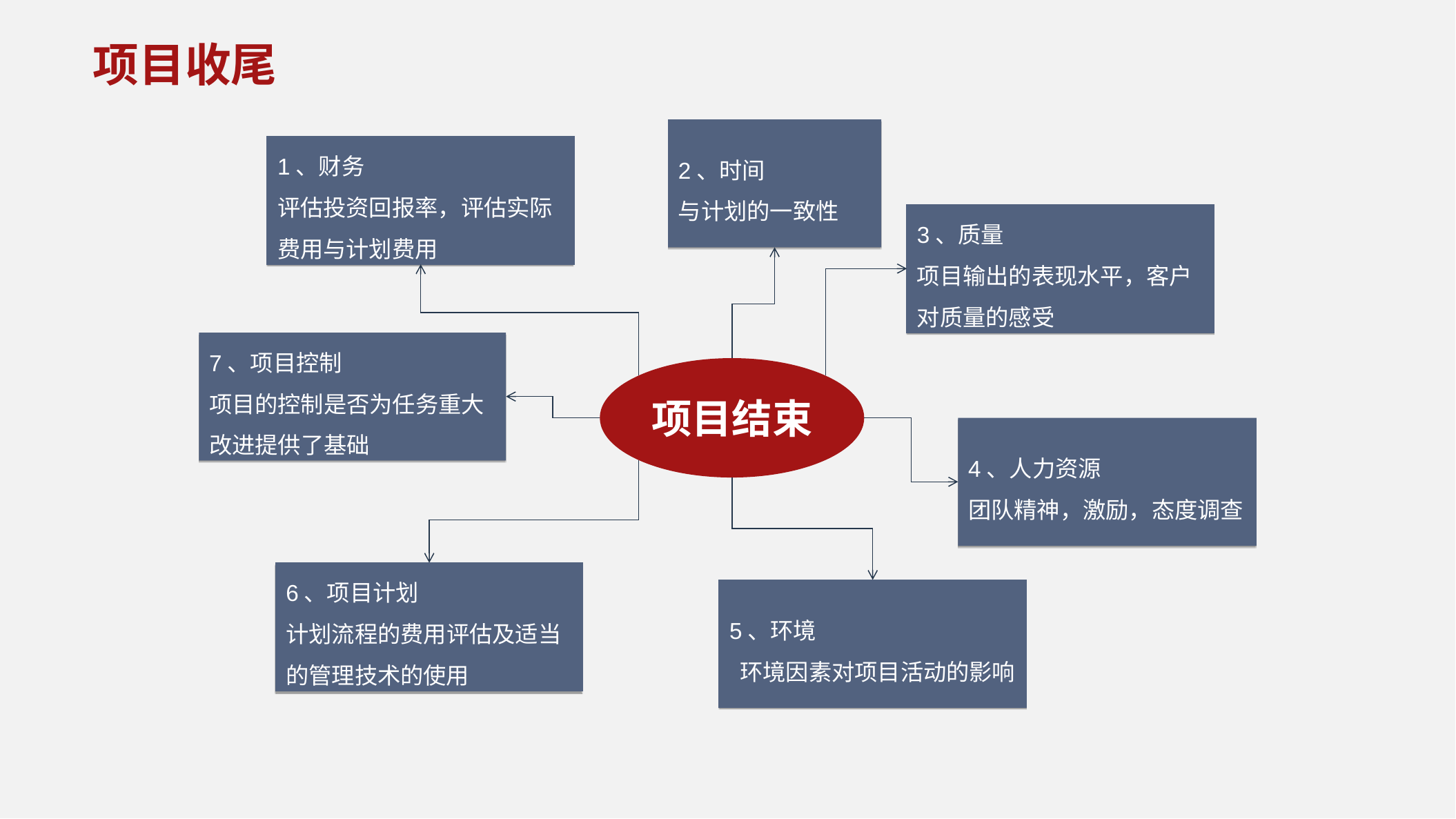

项目收尾
2、时间
与计划的一致性
1、财务
评估投资回报率，评估实际费用与计划费用
3、质量
项目输出的表现水平，客户对质量的感受
7、项目控制
项目的控制是否为任务重大改进提供了基础
项目结束
4、人力资源
团队精神，激励，态度调查
6、项目计划
计划流程的费用评估及适当的管理技术的使用
5、环境
 环境因素对项目活动的影响